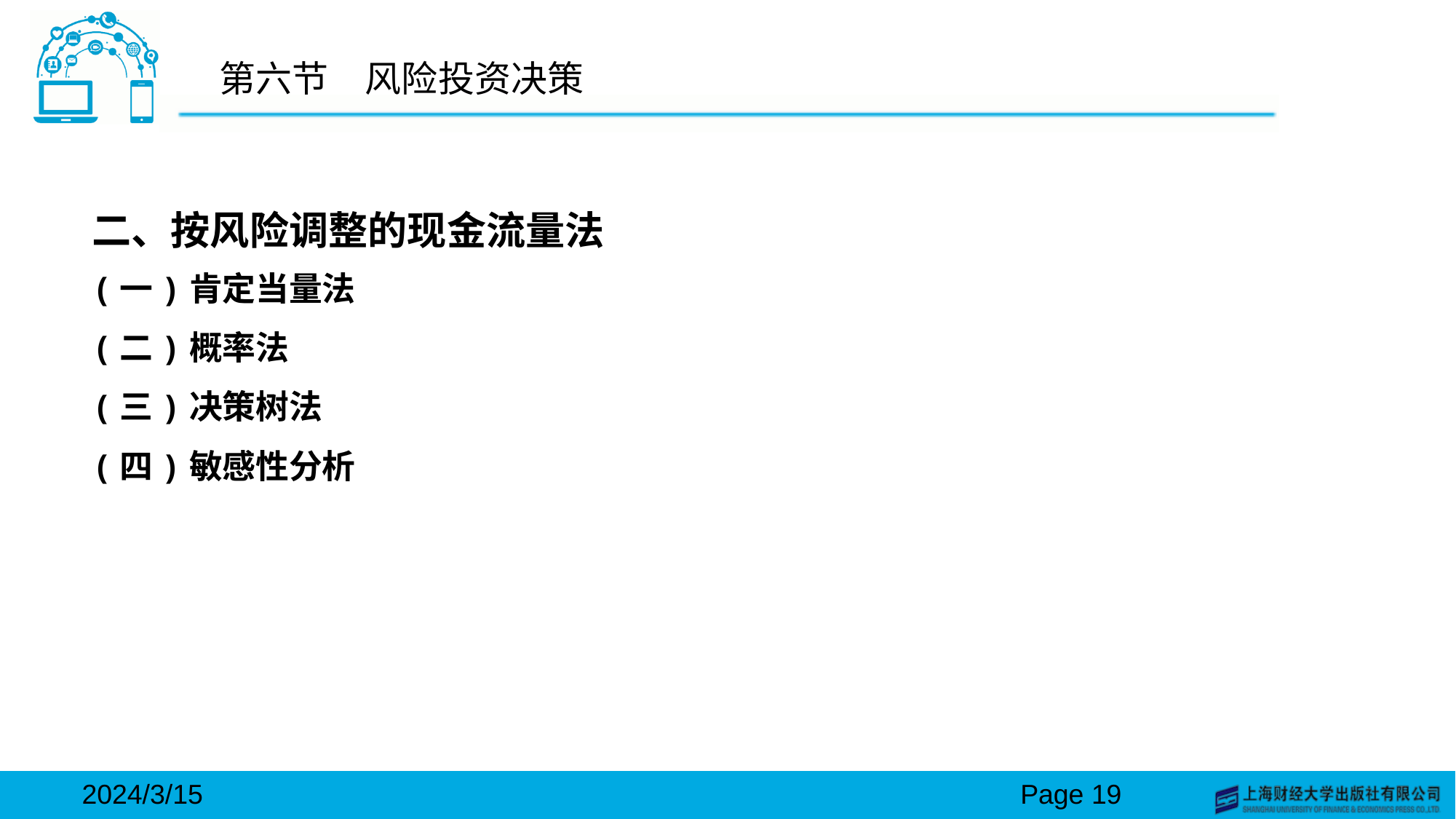

# 第六节　风险投资决策
二、按风险调整的现金流量法
(一)肯定当量法
(二)概率法
(三)决策树法
(四)敏感性分析

2024/3/15
Page 19